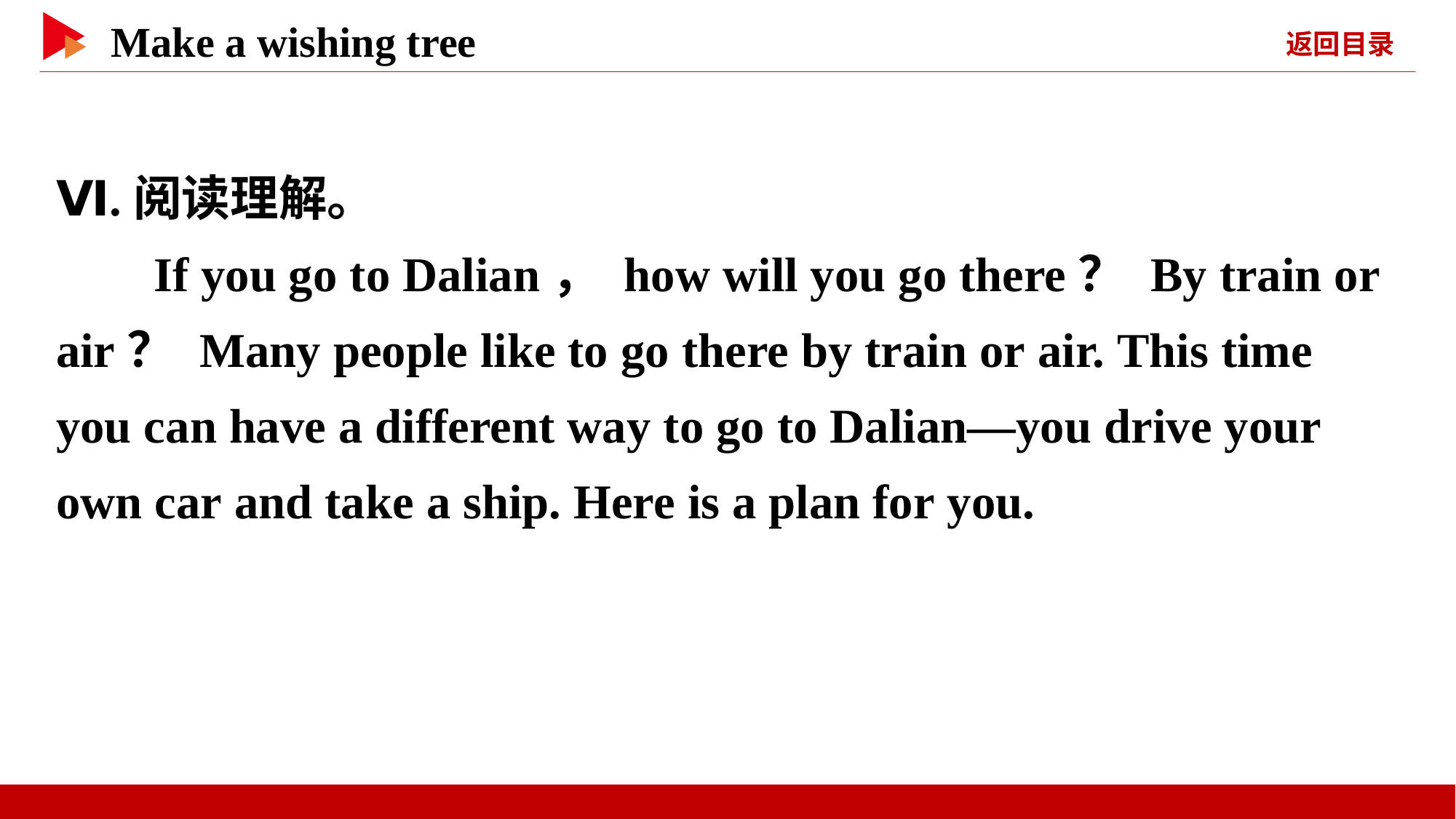

Ⅵ.阅读理解。
        If you go to Dalian， how will you go there？ By train or air？ Many people like to go there by train or air. This time you can have a different way to go to Dalian—you drive your own car and take a ship. Here is a plan for you.